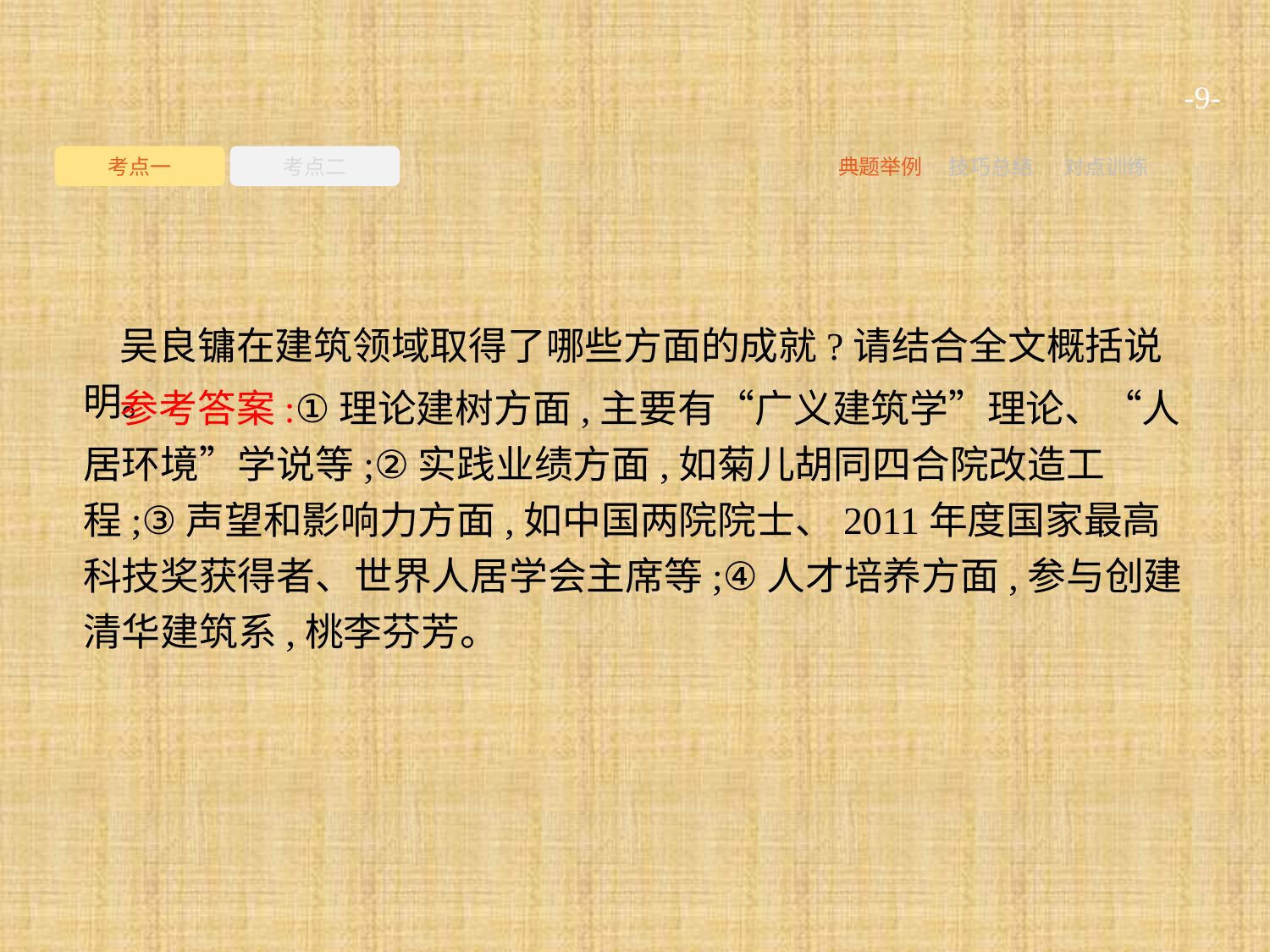

-9-
考点一
考点二
典题举例
技巧总结
对点训练
吴良镛在建筑领域取得了哪些方面的成就?请结合全文概括说明。
参考答案:①理论建树方面,主要有“广义建筑学”理论、“人居环境”学说等;②实践业绩方面,如菊儿胡同四合院改造工程;③声望和影响力方面,如中国两院院士、2011年度国家最高科技奖获得者、世界人居学会主席等;④人才培养方面,参与创建清华建筑系,桃李芬芳。